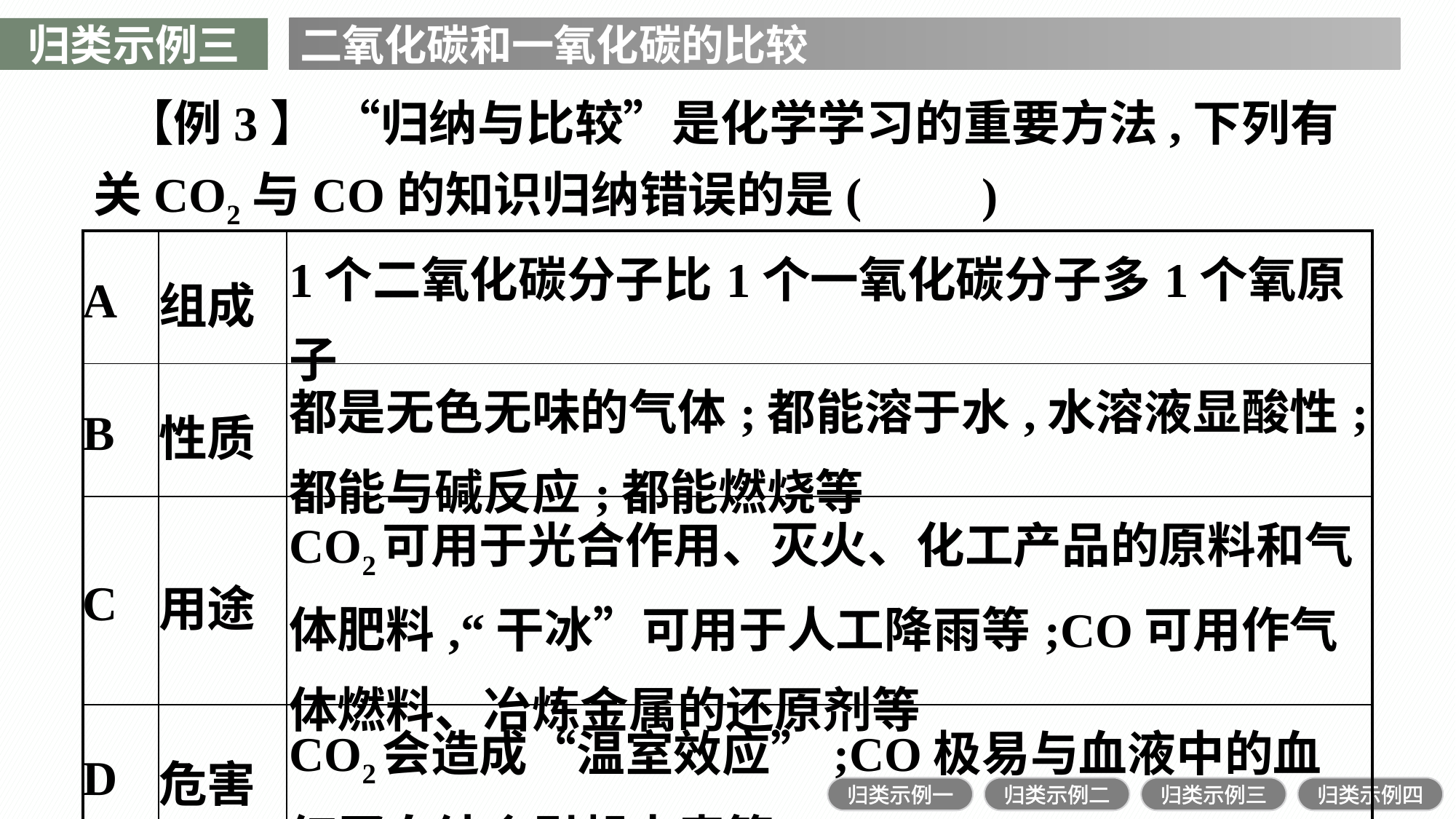

归类示例三
二氧化碳和一氧化碳的比较

【例3】 “归纳与比较”是化学学习的重要方法,下列有关CO2与CO的知识归纳错误的是(　　)
| A | 组成 | 1个二氧化碳分子比1个一氧化碳分子多1个氧原子 |
| --- | --- | --- |
| B | 性质 | 都是无色无味的气体;都能溶于水,水溶液显酸性;都能与碱反应;都能燃烧等 |
| C | 用途 | CO2可用于光合作用、灭火、化工产品的原料和气体肥料,“干冰”可用于人工降雨等;CO可用作气体燃料、冶炼金属的还原剂等 |
| D | 危害 | CO2会造成“温室效应”;CO极易与血液中的血红蛋白结合引起中毒等 |